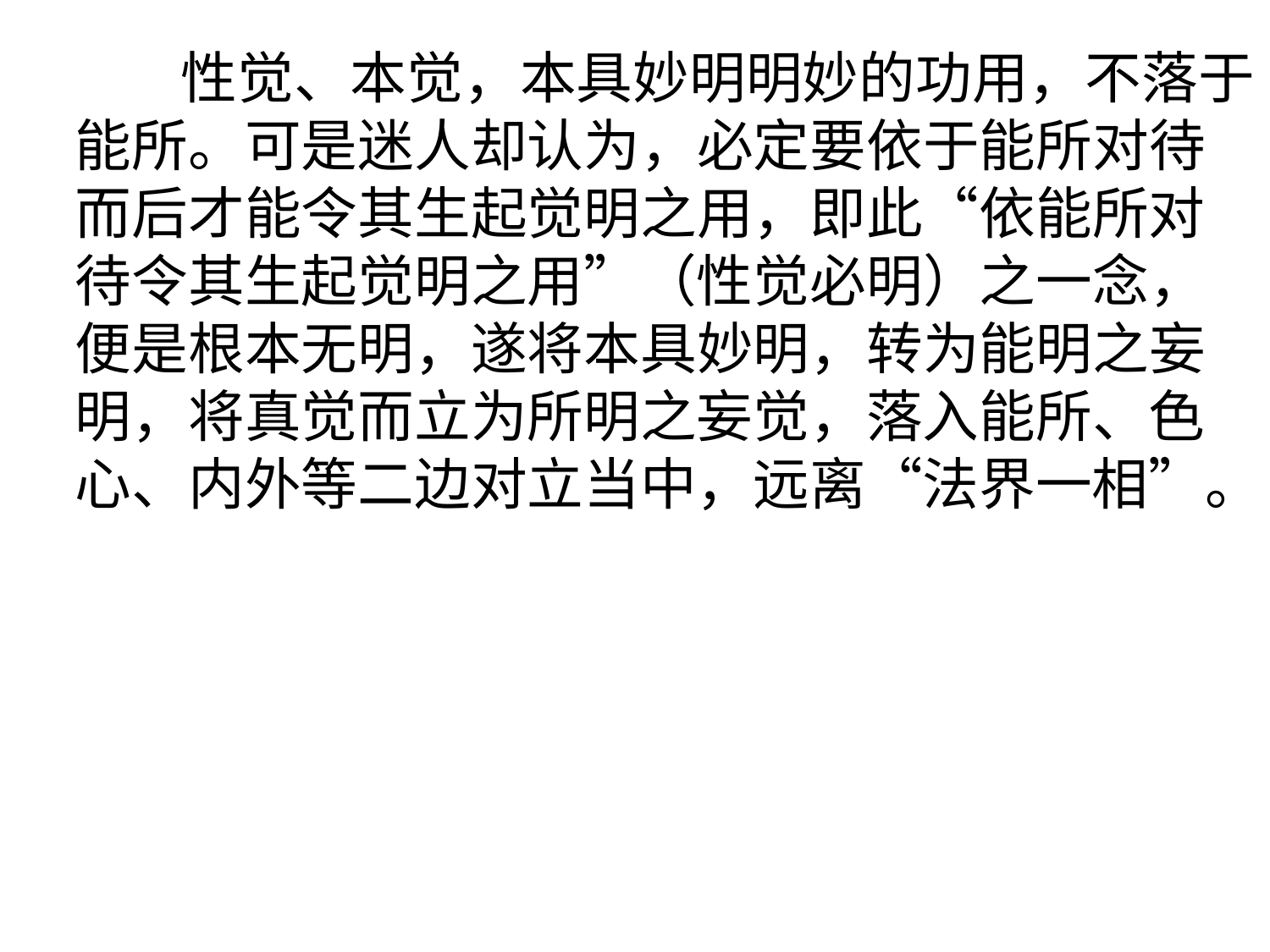

性觉、本觉，本具妙明明妙的功用，不落于能所。可是迷人却认为，必定要依于能所对待而后才能令其生起觉明之用，即此“依能所对待令其生起觉明之用”（性觉必明）之一念，便是根本无明，遂将本具妙明，转为能明之妄明，将真觉而立为所明之妄觉，落入能所、色心、内外等二边对立当中，远离“法界一相”。